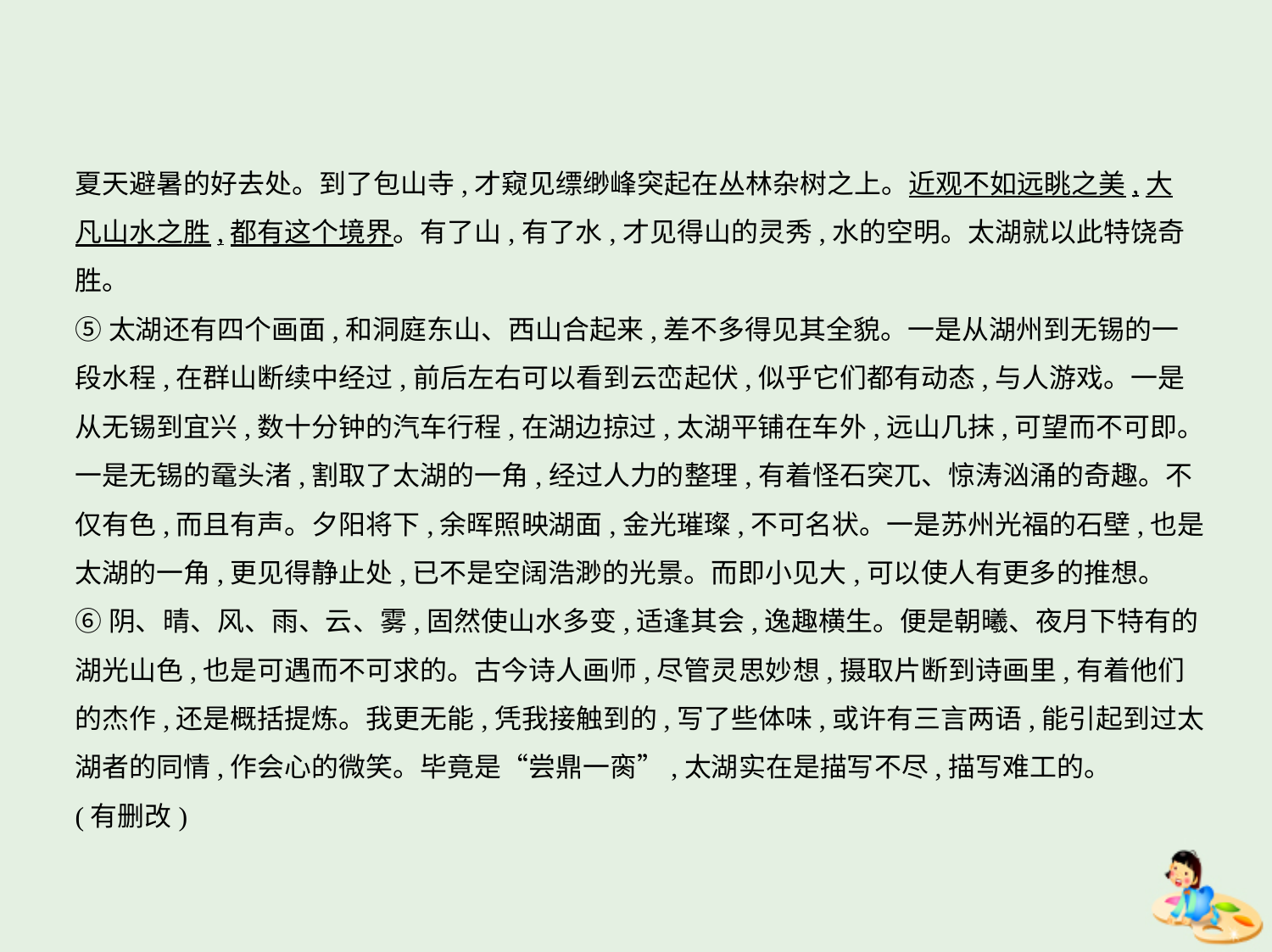

夏天避暑的好去处。到了包山寺,才窥见缥缈峰突起在丛林杂树之上。近观不如远眺之美,大
凡山水之胜,都有这个境界。有了山,有了水,才见得山的灵秀,水的空明。太湖就以此特饶奇
胜。
⑤太湖还有四个画面,和洞庭东山、西山合起来,差不多得见其全貌。一是从湖州到无锡的一
段水程,在群山断续中经过,前后左右可以看到云峦起伏,似乎它们都有动态,与人游戏。一是
从无锡到宜兴,数十分钟的汽车行程,在湖边掠过,太湖平铺在车外,远山几抹,可望而不可即。
一是无锡的鼋头渚,割取了太湖的一角,经过人力的整理,有着怪石突兀、惊涛汹涌的奇趣。不
仅有色,而且有声。夕阳将下,余晖照映湖面,金光璀璨,不可名状。一是苏州光福的石壁,也是
太湖的一角,更见得静止处,已不是空阔浩渺的光景。而即小见大,可以使人有更多的推想。
⑥阴、晴、风、雨、云、雾,固然使山水多变,适逢其会,逸趣横生。便是朝曦、夜月下特有的
湖光山色,也是可遇而不可求的。古今诗人画师,尽管灵思妙想,摄取片断到诗画里,有着他们
的杰作,还是概括提炼。我更无能,凭我接触到的,写了些体味,或许有三言两语,能引起到过太
湖者的同情,作会心的微笑。毕竟是“尝鼎一脔”,太湖实在是描写不尽,描写难工的。
(有删改)